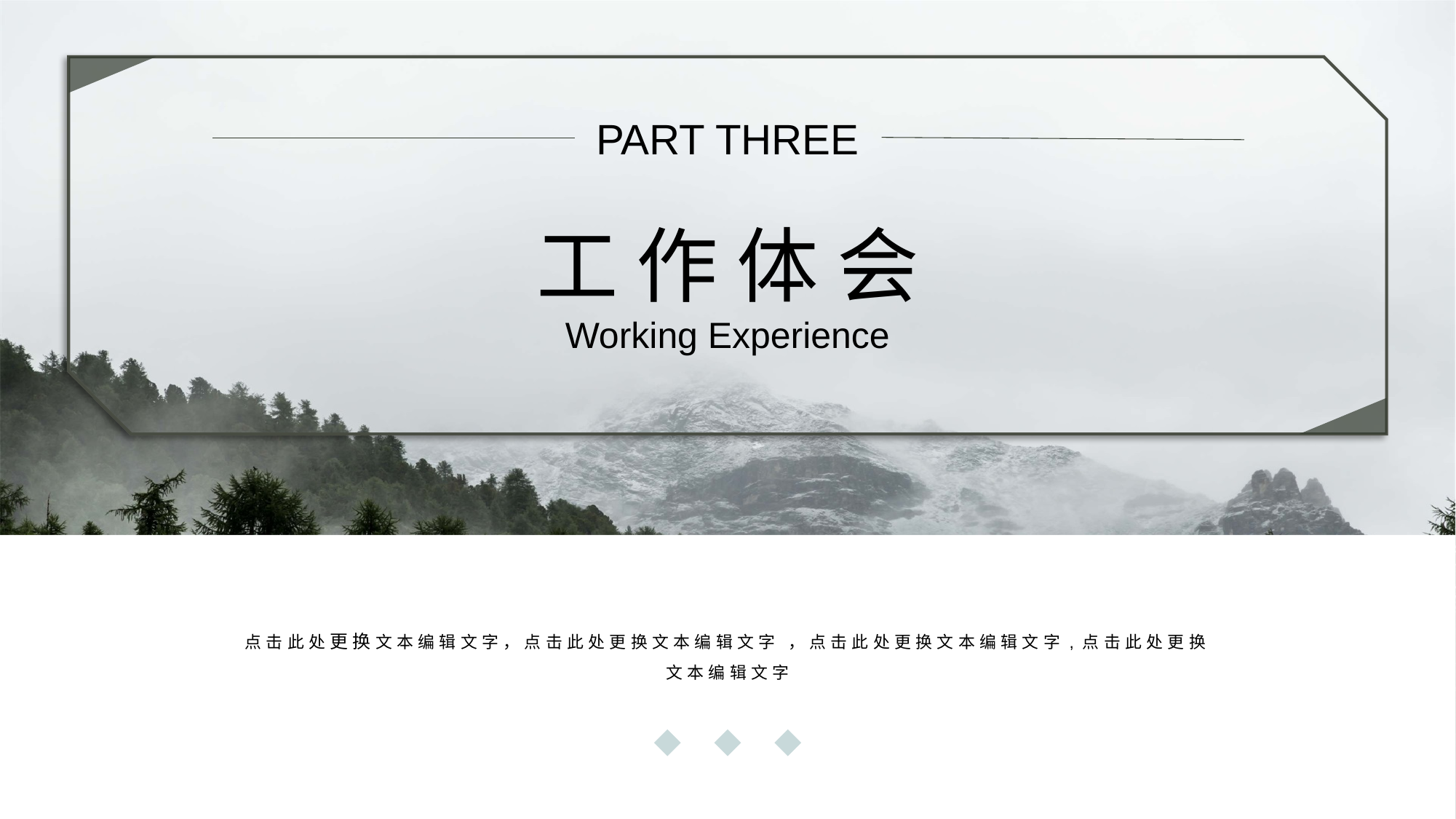

PART THREE
工 作 体 会
Working Experience

点击此处更换文本编辑文字，点击此处更换文本编辑文字 ，点击此处更换文本编辑文字,点击此处更换文本编辑文字